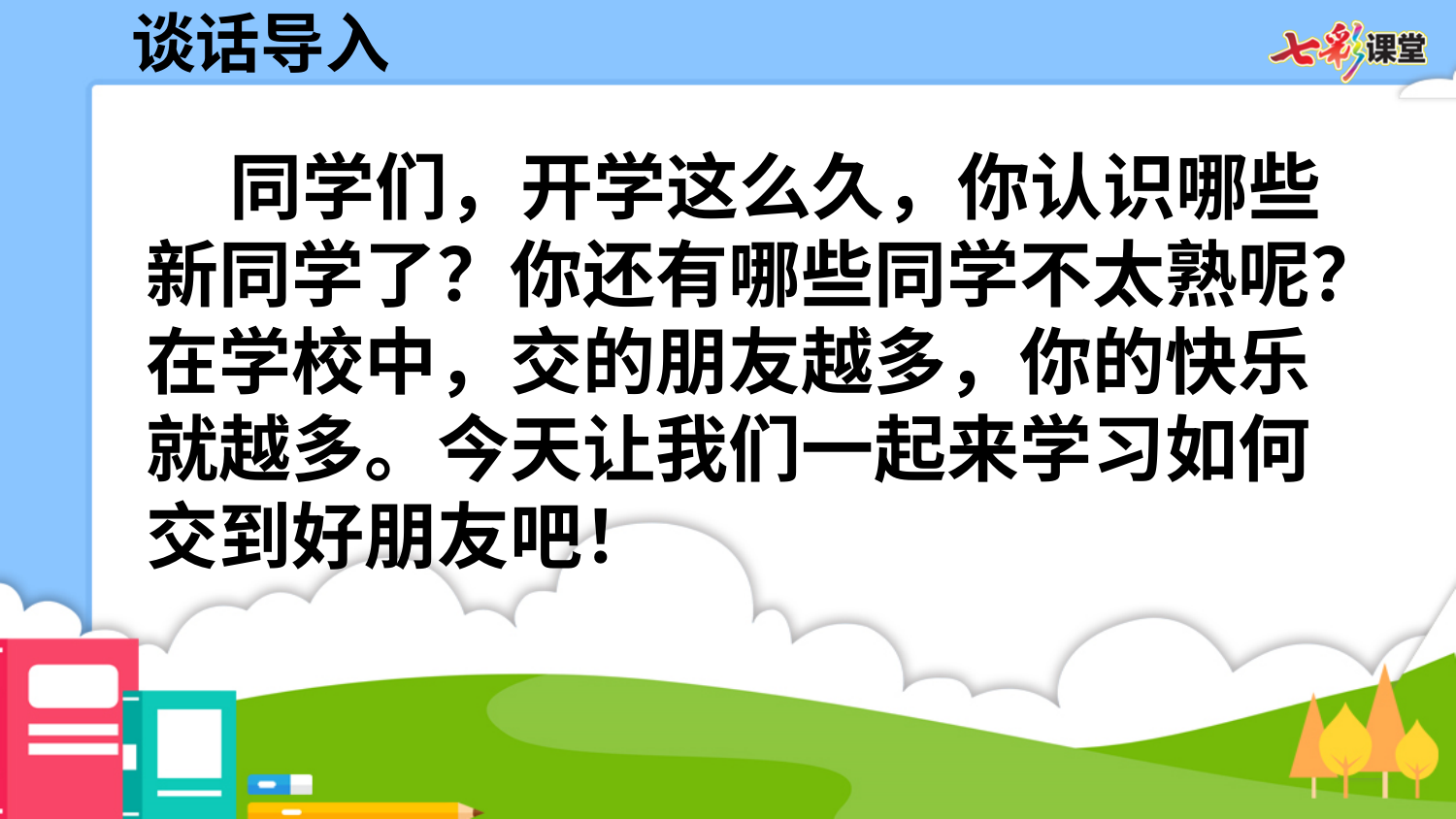

谈话导入
    同学们，开学这么久，你认识哪些新同学了？你还有哪些同学不太熟呢？在学校中，交的朋友越多，你的快乐就越多。今天让我们一起来学习如何交到好朋友吧！